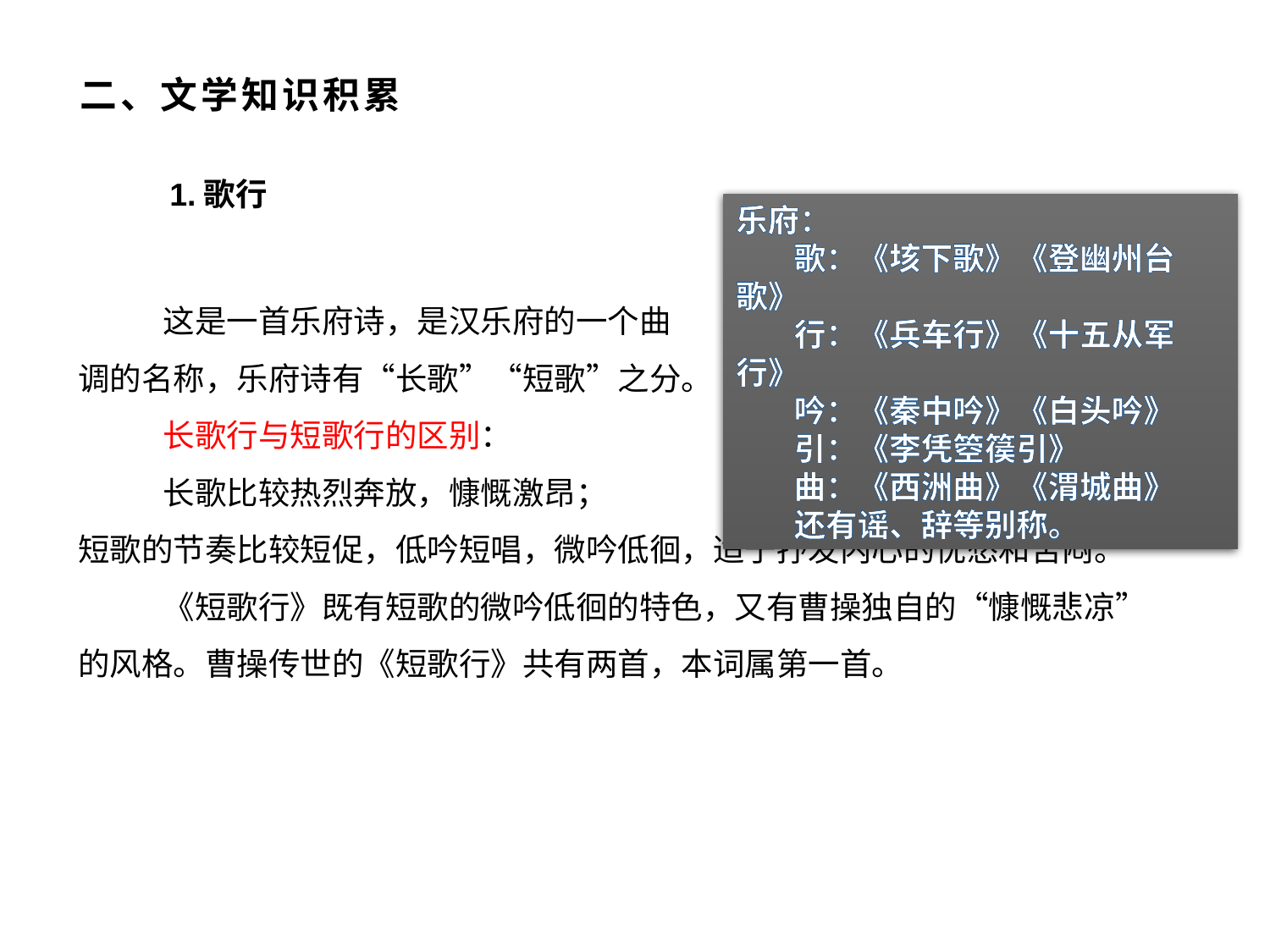

# 二、文学知识积累
1.歌行
乐府：
       歌：《垓下歌》《登幽州台歌》
       行：《兵车行》《十五从军行》
       吟：《秦中吟》《白头吟》
       引：《李凭箜篌引》
       曲：《西洲曲》《渭城曲》
       还有谣、辞等别称。
这是一首乐府诗，是汉乐府的一个曲
调的名称，乐府诗有“长歌”“短歌”之分。
长歌行与短歌行的区别：
长歌比较热烈奔放，慷慨激昂；
短歌的节奏比较短促，低吟短唱，微吟低徊，适于抒发内心的忧愁和苦闷。
《短歌行》既有短歌的微吟低徊的特色，又有曹操独自的“慷慨悲凉”的风格。曹操传世的《短歌行》共有两首，本词属第一首。